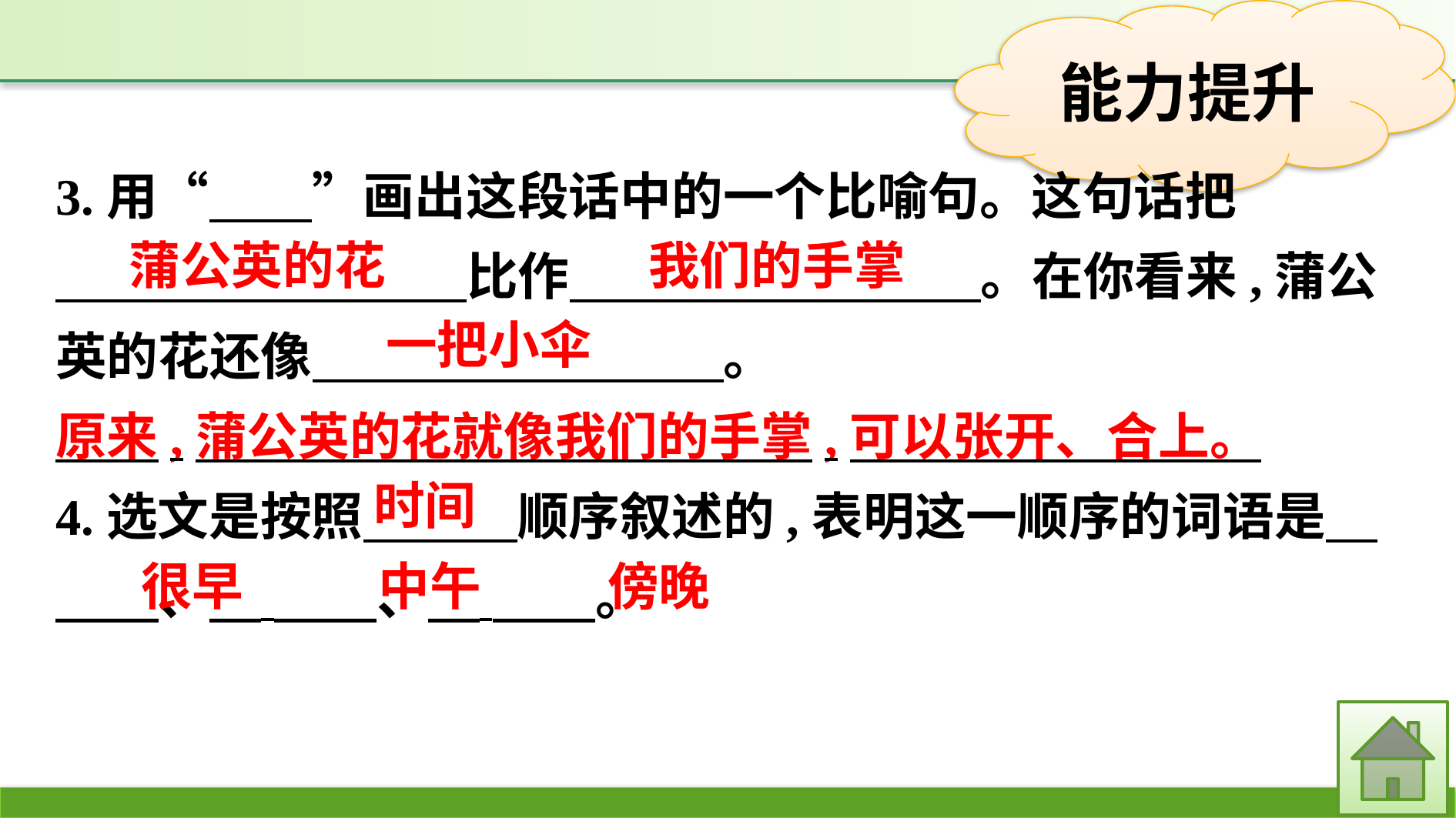

3.用“　　”画出这段话中的一个比喻句。这句话把
　　　　　　　　比作　　　　　　　　。在你看来,蒲公英的花还像　　　　　　　　。
原来,蒲公英的花就像我们的手掌,可以张开、合上。
4.选文是按照　　　顺序叙述的,表明这一顺序的词语是　 　　、　 　　、　 　　。
蒲公英的花
我们的手掌
一把小伞
时间
傍晚
很早
中午